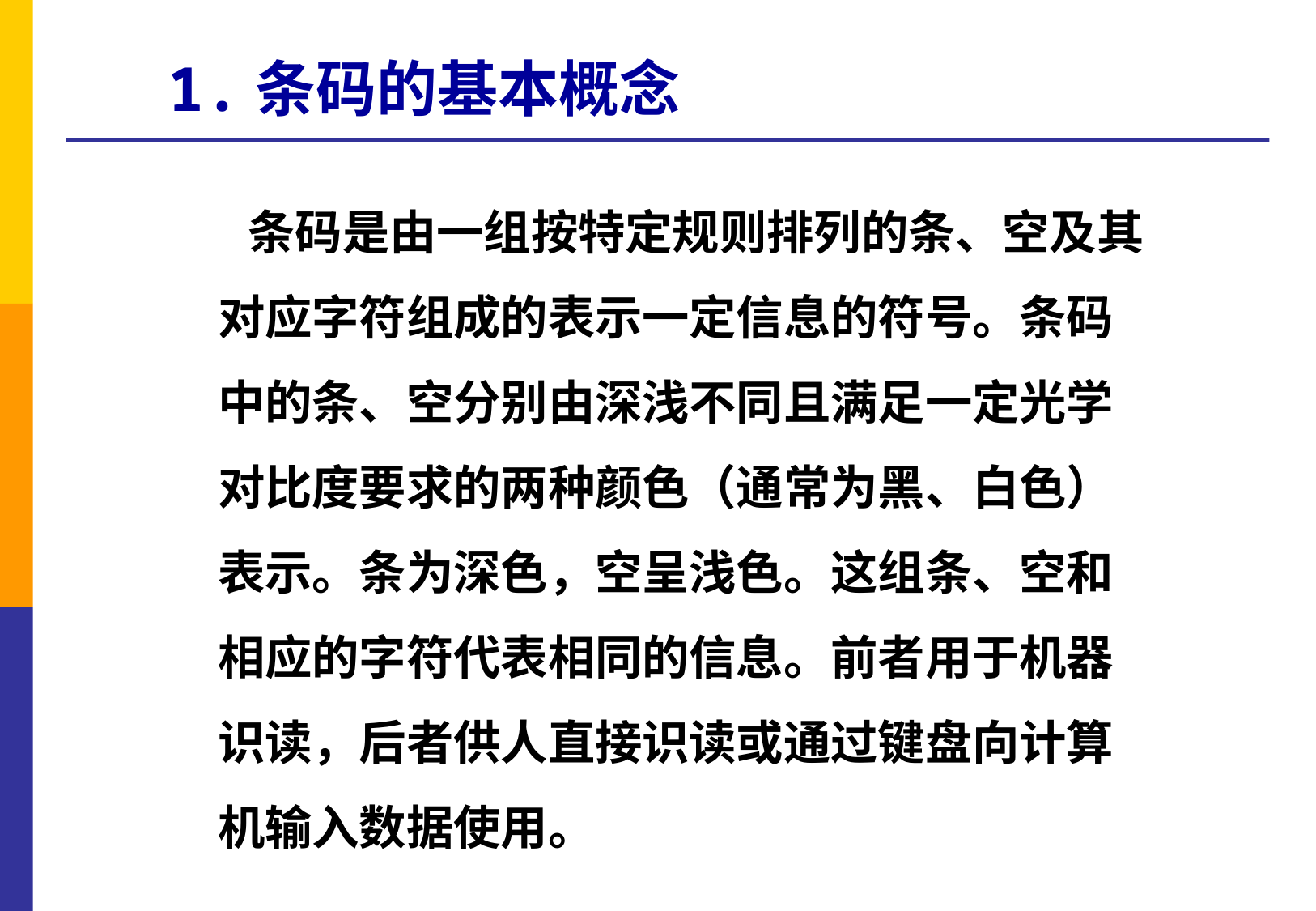

1.条码的基本概念

      条码是由一组按特定规则排列的条、空及其对应字符组成的表示一定信息的符号。条码中的条、空分别由深浅不同且满足一定光学对比度要求的两种颜色（通常为黑、白色）表示。条为深色，空呈浅色。这组条、空和相应的字符代表相同的信息。前者用于机器识读，后者供人直接识读或通过键盘向计算机输入数据使用。